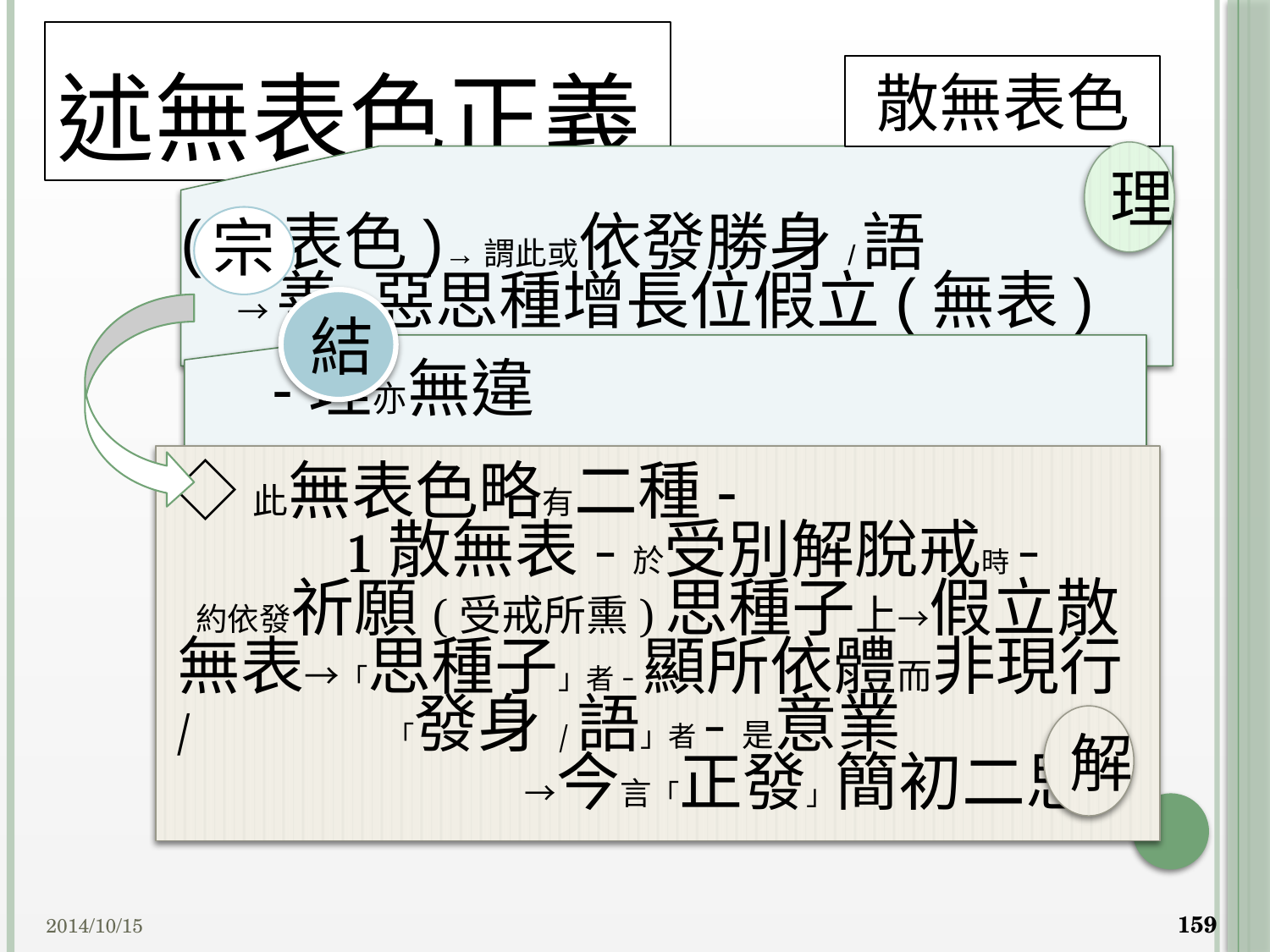

# 述無表色正義
散無表色
(無表色)→謂此或依發勝身/語                   → 善/惡思種增長位假立(無表)
     -理亦無違
宗
理
結

◇此無表色略有二種-                            1散無表-於受別解脫戒時-
約依發祈願(受戒所熏)思種子上→假立散無表→「思種子」者-顯所依體而非現行/                  「發身/語」者-是意業                                       →今言「正發」簡初二思
解
2014/10/15
159